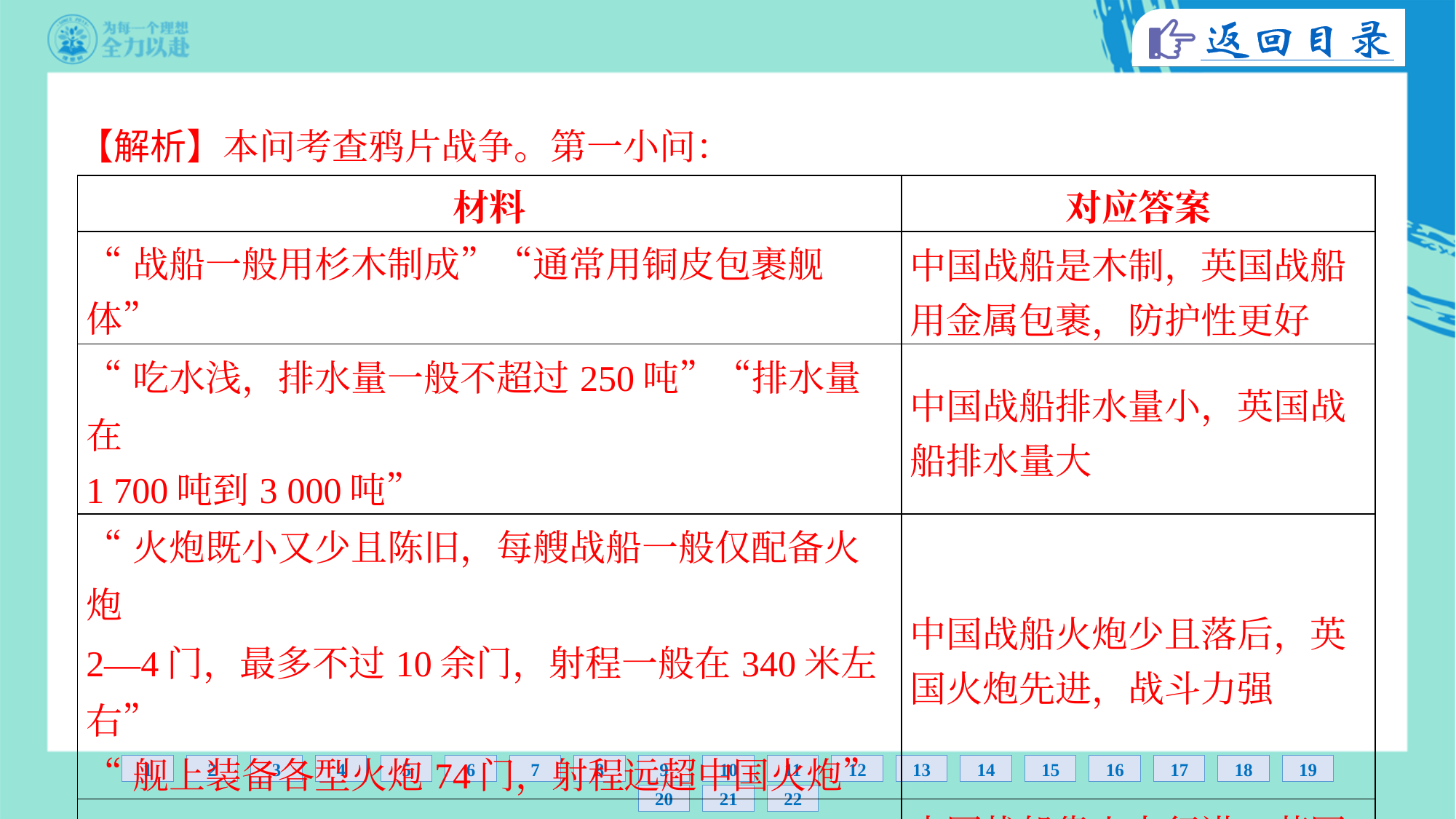

【解析】本问考查鸦片战争。第一小问：
| 材料 | 对应答案 |
| --- | --- |
| “战船一般用杉木制成”“通常用铜皮包裹舰体” | 中国战船是木制，英国战船 用金属包裹，防护性更好 |
| “吃水浅，排水量一般不超过250吨”“排水量在 1 700吨到3 000吨” | 中国战船排水量小，英国战 船排水量大 |
| “火炮既小又少且陈旧，每艘战船一般仅配备火炮 2—4门，最多不过10余门，射程一般在340米左右” “舰上装备各型火炮74门，射程远超中国火炮” | 中国战船火炮少且落后，英 国火炮先进，战斗力强 |
| “此外，英军还有以蒸汽为动力的战舰” | 中国战船靠人力行进，英国 战船使用蒸汽机 |